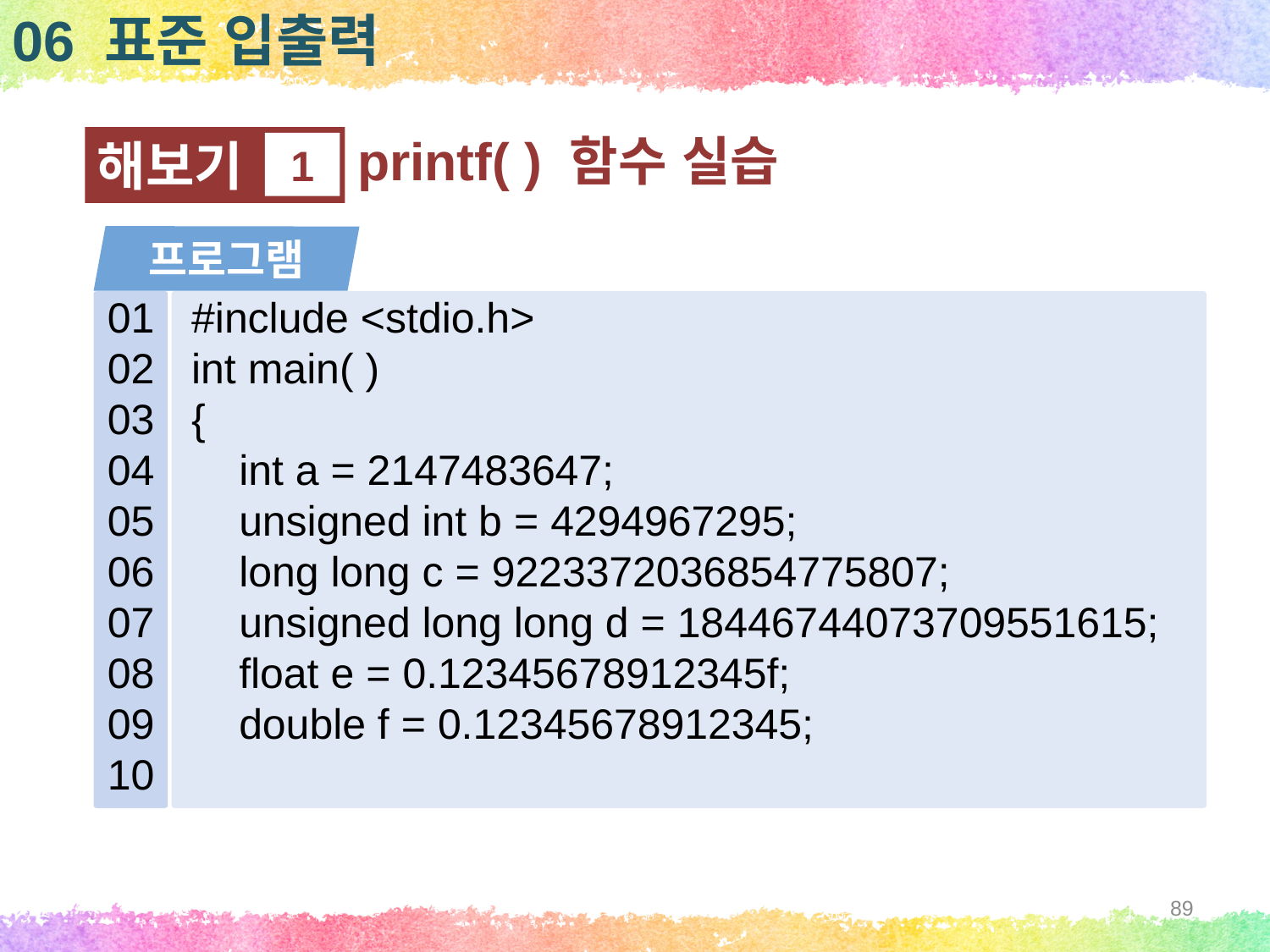

06 표준 입출력
printf( ) 함수 실습
해보기
1
프로그램
01
02
03
04
05
06
07
08
09
10
#include <stdio.h>
int main( )
{
    int a = 2147483647;
    unsigned int b = 4294967295;
    long long c = 9223372036854775807;
    unsigned long long d = 18446744073709551615;
    float e = 0.12345678912345f;
    double f = 0.12345678912345;
89